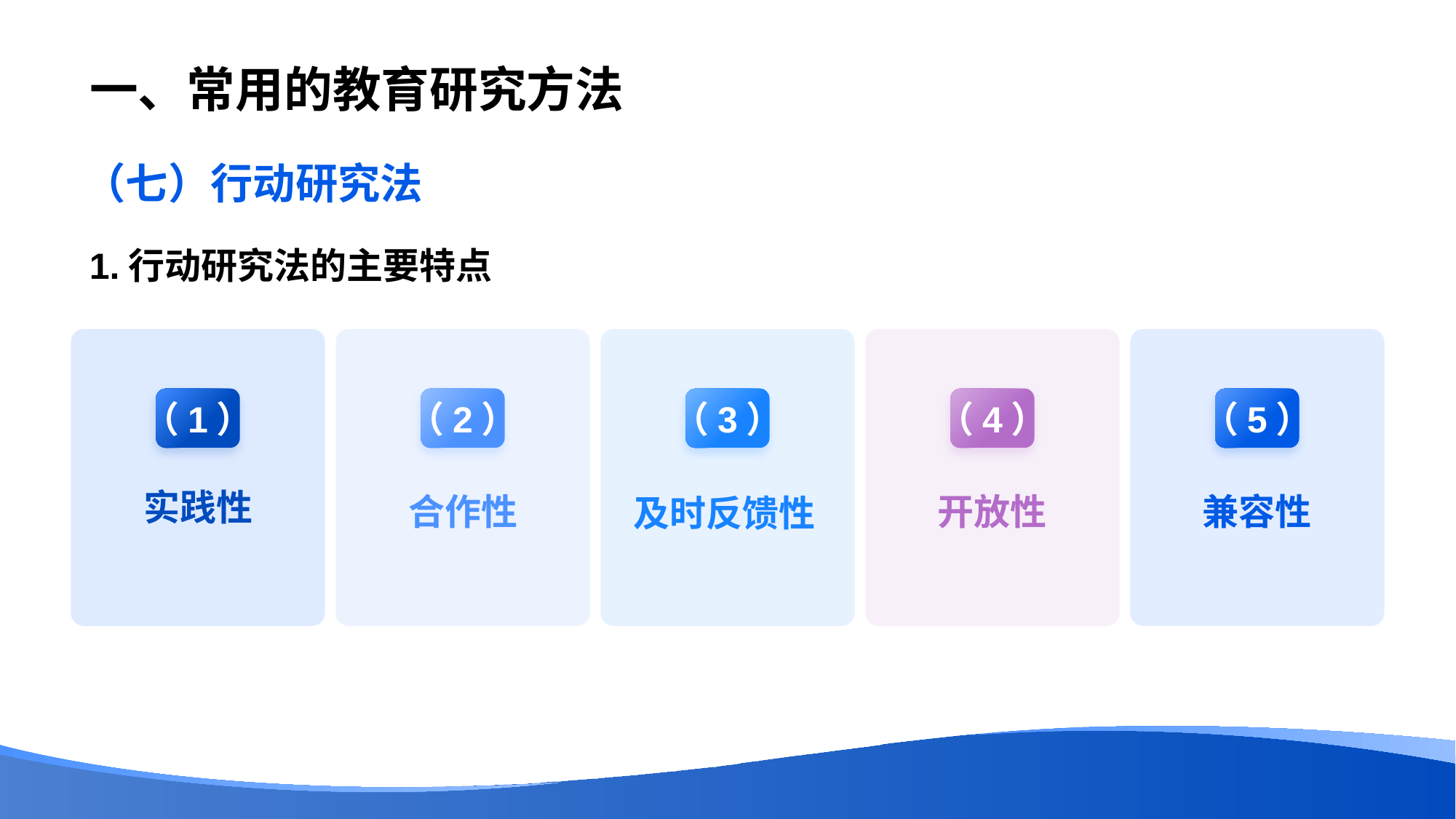

# 一、常用的教育研究方法
（七）行动研究法
1.行动研究法的主要特点

（1）
实践性

（2）
合作性

（3）
及时反馈性

（4）
开放性

（5）
兼容性